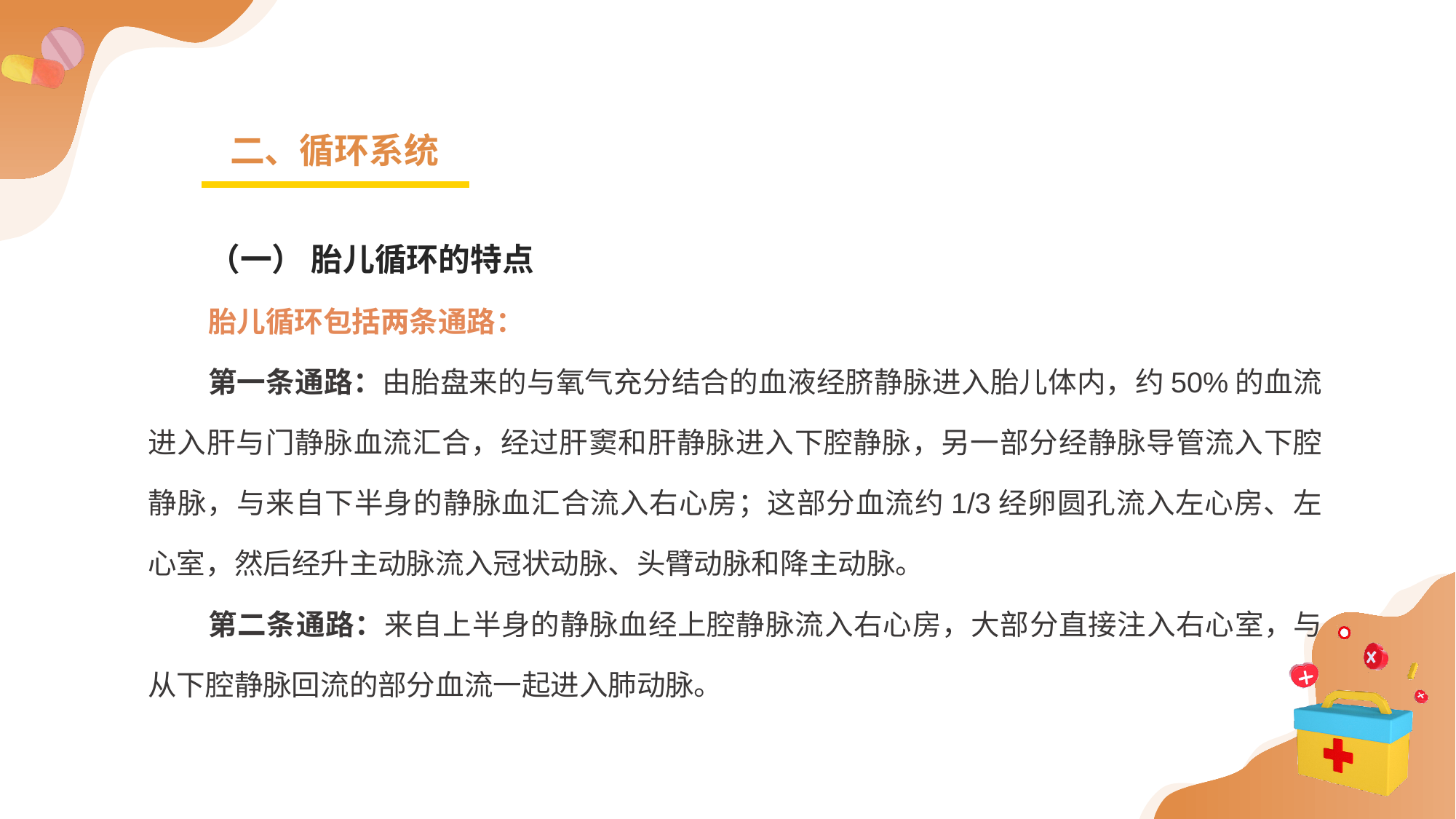

二、循环系统
（一） 胎儿循环的特点
胎儿循环包括两条通路：
第一条通路：由胎盘来的与氧气充分结合的血液经脐静脉进入胎儿体内，约50%的血流进入肝与门静脉血流汇合，经过肝窦和肝静脉进入下腔静脉，另一部分经静脉导管流入下腔静脉，与来自下半身的静脉血汇合流入右心房；这部分血流约1/3经卵圆孔流入左心房、左心室，然后经升主动脉流入冠状动脉、头臂动脉和降主动脉。
第二条通路：来自上半身的静脉血经上腔静脉流入右心房，大部分直接注入右心室，与从下腔静脉回流的部分血流一起进入肺动脉。